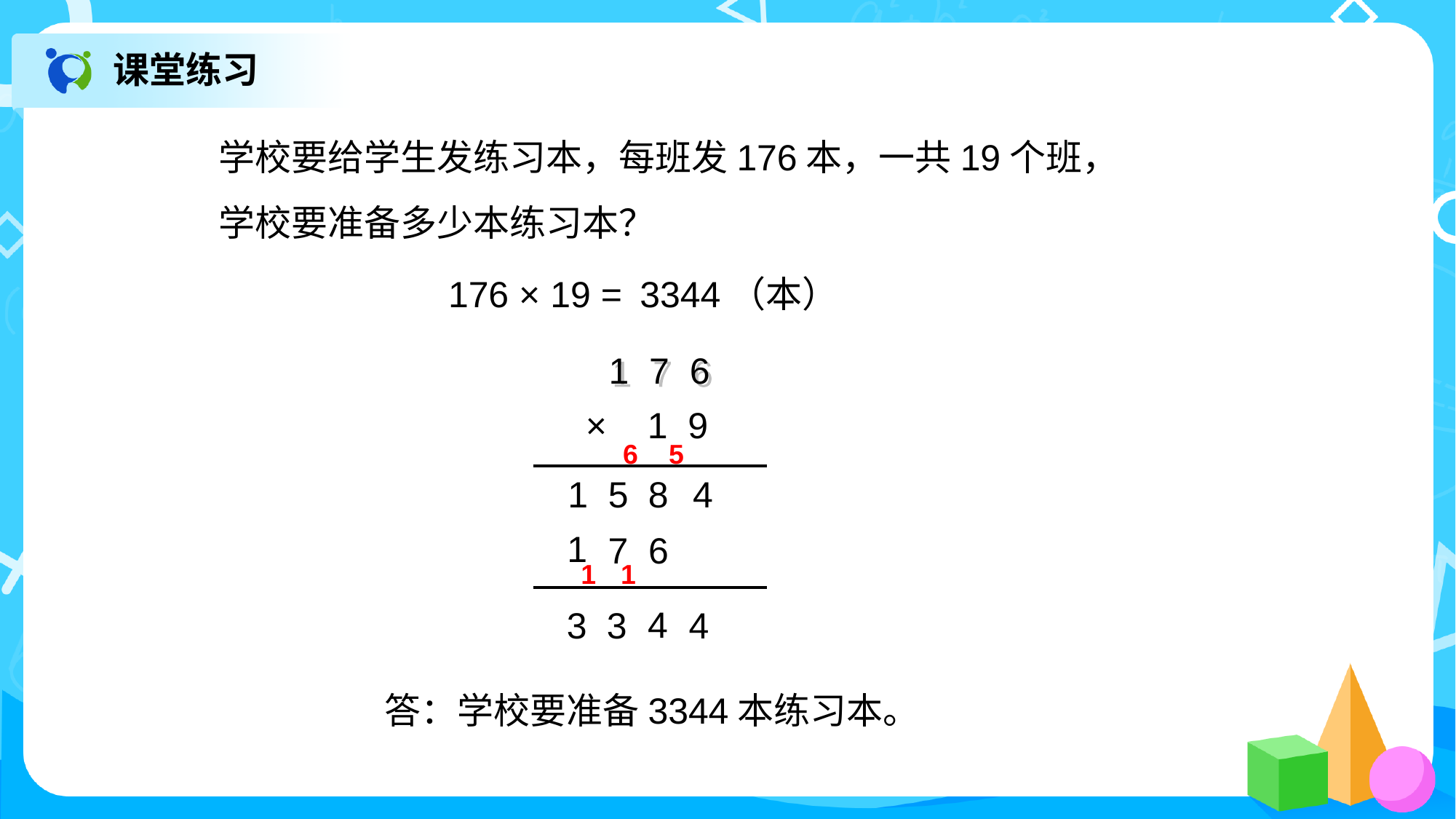

课堂练习
学校要给学生发练习本，每班发176本，一共19个班，
学校要准备多少本练习本？
176 × 19 =
 3344（本）
1  7  6
×    1  9
6
5
1  5
8
4
1
7
6
1
1
4
3
3
4
答：学校要准备3344本练习本。